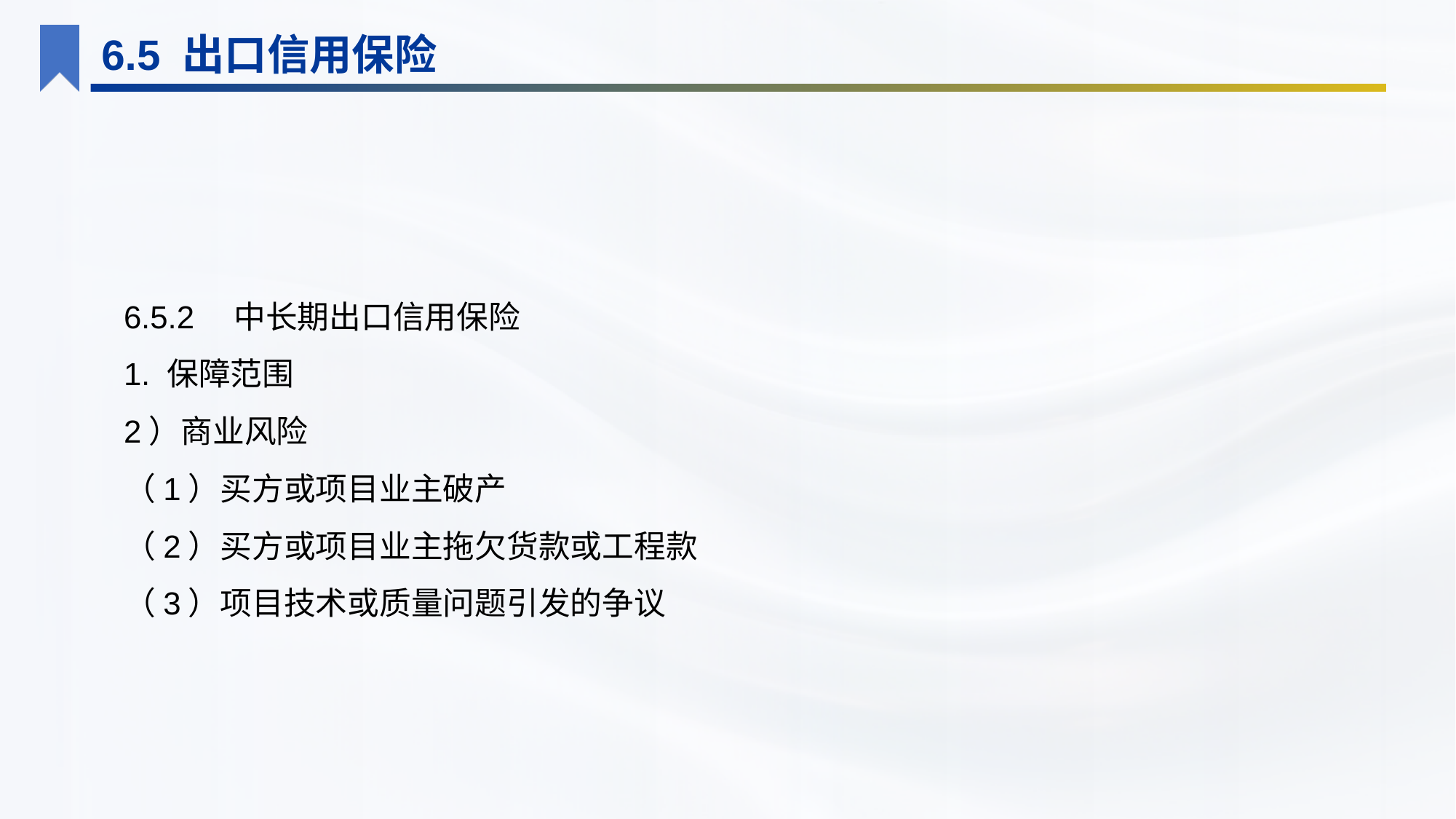

6.5 出口信用保险
6.5.2　中长期出口信用保险
1. 保障范围
2）商业风险
（1）买方或项目业主破产
（2）买方或项目业主拖欠货款或工程款
（3）项目技术或质量问题引发的争议